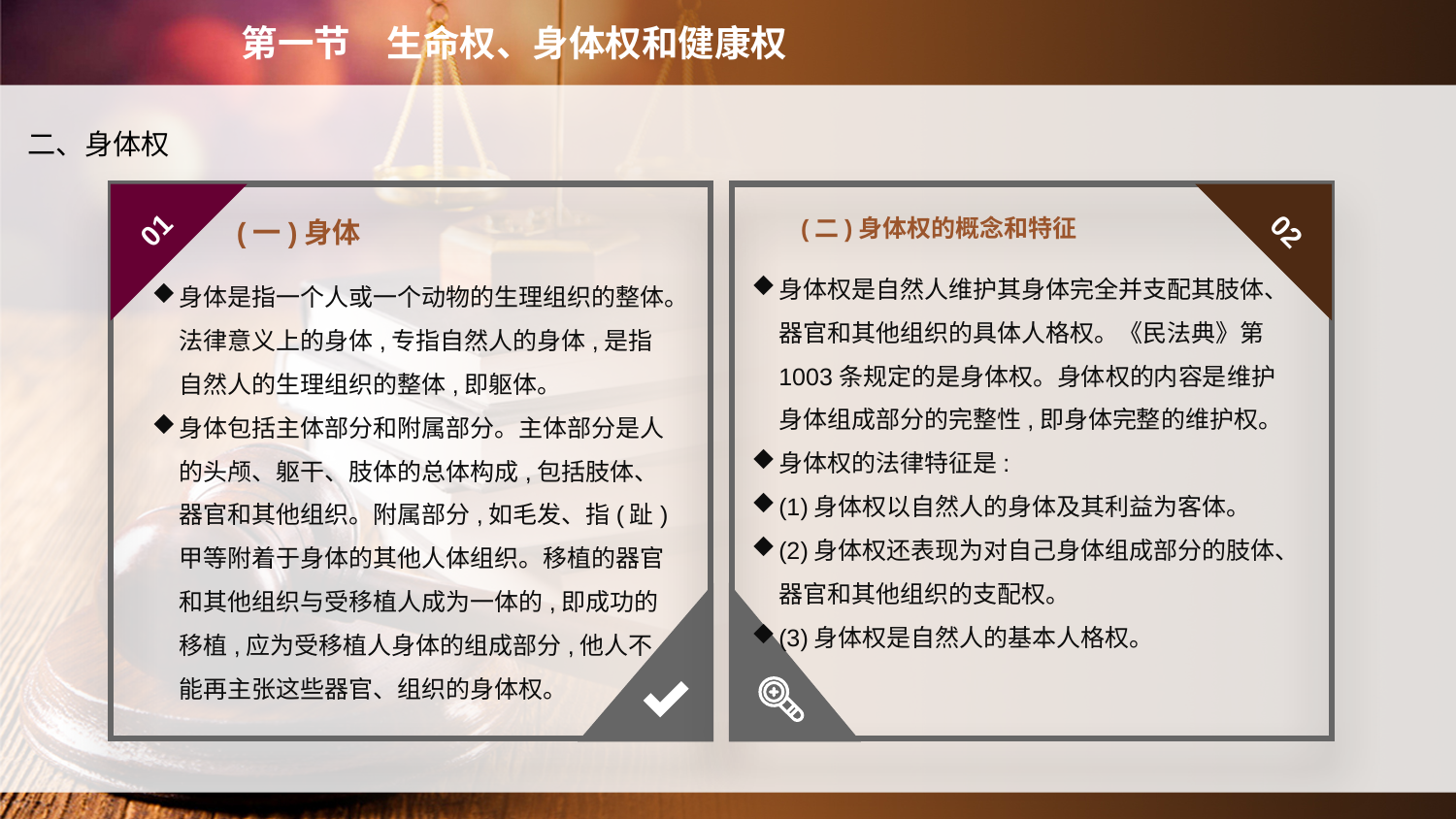

第一节　生命权、身体权和健康权
二、身体权

(二)身体权的概念和特征
01
02
(一)身体
身体权是自然人维护其身体完全并支配其肢体、器官和其他组织的具体人格权。《民法典》第1003条规定的是身体权。身体权的内容是维护身体组成部分的完整性,即身体完整的维护权。
身体权的法律特征是:
(1)身体权以自然人的身体及其利益为客体。
(2)身体权还表现为对自己身体组成部分的肢体、器官和其他组织的支配权。
(3)身体权是自然人的基本人格权。
身体是指一个人或一个动物的生理组织的整体。法律意义上的身体,专指自然人的身体,是指自然人的生理组织的整体,即躯体。
身体包括主体部分和附属部分。主体部分是人的头颅、躯干、肢体的总体构成,包括肢体、器官和其他组织。附属部分,如毛发、指(趾)甲等附着于身体的其他人体组织。移植的器官和其他组织与受移植人成为一体的,即成功的移植,应为受移植人身体的组成部分,他人不能再主张这些器官、组织的身体权。